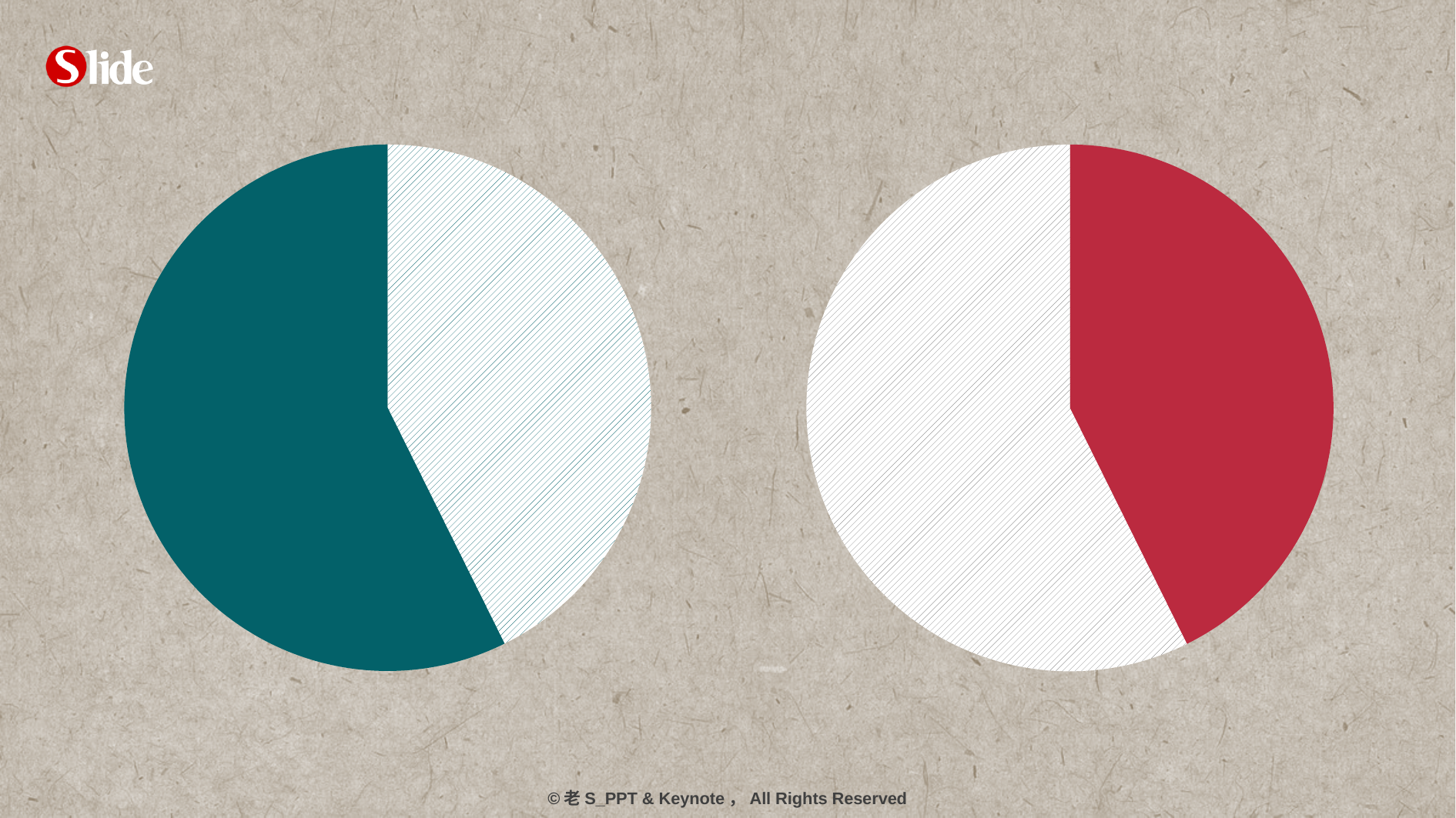

### Chart

| Category | 东部 |
|---|---|
| 第一季度 | 20.4 |
| 第二季度 | 27.4 |

### Chart

| Category | 东部 |
|---|---|
| 第一季度 | 20.4 |
| 第二季度 | 27.4 |